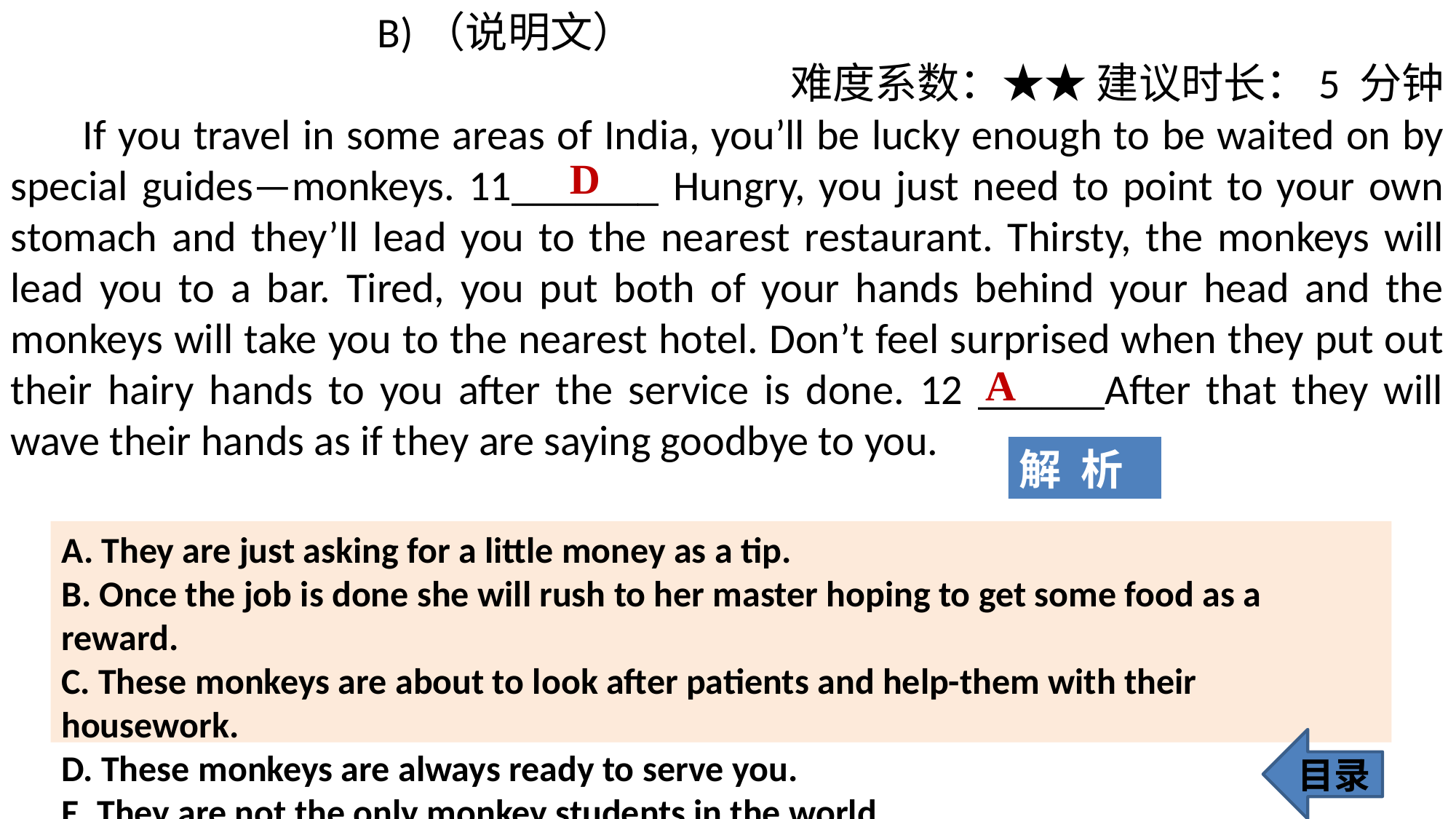

B)（说明文）
难度系数：★★ 建议时长：5 分钟
      If you travel in some areas of India, you’ll be lucky enough to be waited on by special guides—monkeys. 11_______ Hungry, you just need to point to your own stomach and they’ll lead you to the nearest restaurant. Thirsty, the monkeys will lead you to a bar. Tired, you put both of your hands behind your head and the monkeys will take you to the nearest hotel. Don’t feel surprised when they put out their hairy hands to you after the service is done. 12 ______After that they will wave their hands as if they are saying goodbye to you.
D
A
解  析
A. They are just asking for a little money as a tip.
B. Once the job is done she will rush to her master hoping to get some food as a reward.
C. These monkeys are about to look after patients and help-them with their housework.
D. These monkeys are always ready to serve you.
E. They are not the only monkey students in the world.
目录
180